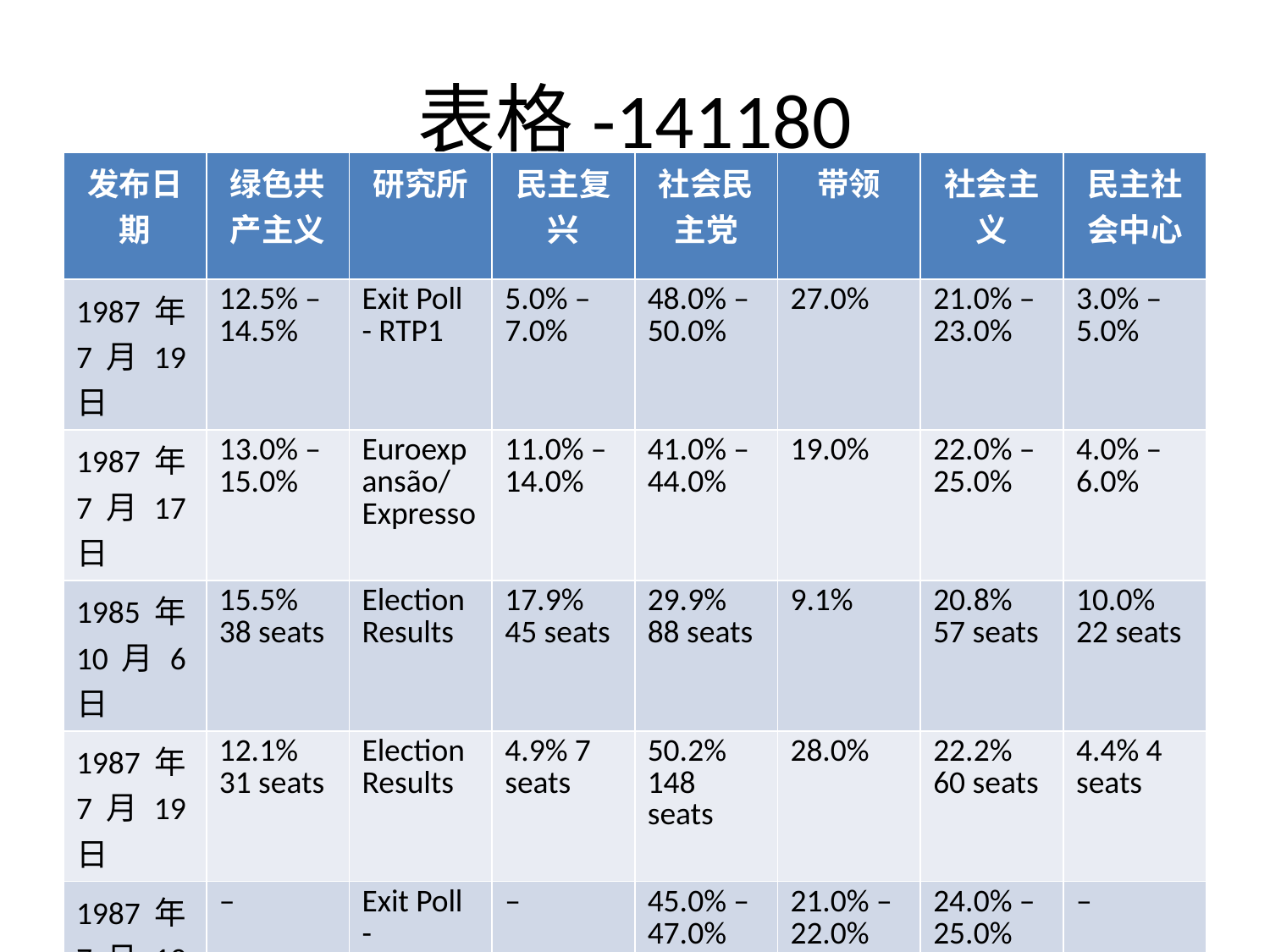

# 表格-141180
| 发布日期 | 绿色共产主义 | 研究所 | 民主复兴 | 社会民主党 | 带领 | 社会主义 | 民主社会中心 |
| --- | --- | --- | --- | --- | --- | --- | --- |
| 1987 年 7 月 19 日 | 12.5% – 14.5% | Exit Poll - RTP1 | 5.0% – 7.0% | 48.0% – 50.0% | 27.0% | 21.0% – 23.0% | 3.0% – 5.0% |
| 1987 年 7 月 17 日 | 13.0% – 15.0% | Euroexpansão/Expresso | 11.0% – 14.0% | 41.0% – 44.0% | 19.0% | 22.0% – 25.0% | 4.0% – 6.0% |
| 1985 年 10 月 6 日 | 15.5% 38 seats | Election Results | 17.9% 45 seats | 29.9% 88 seats | 9.1% | 20.8% 57 seats | 10.0% 22 seats |
| 1987 年 7 月 19 日 | 12.1% 31 seats | Election Results | 4.9% 7 seats | 50.2% 148 seats | 28.0% | 22.2% 60 seats | 4.4% 4 seats |
| 1987 年 7 月 19 日 | – | Exit Poll - Antena1 | – | 45.0% – 47.0% | 21.0% – 22.0% | 24.0% – 25.0% | – |